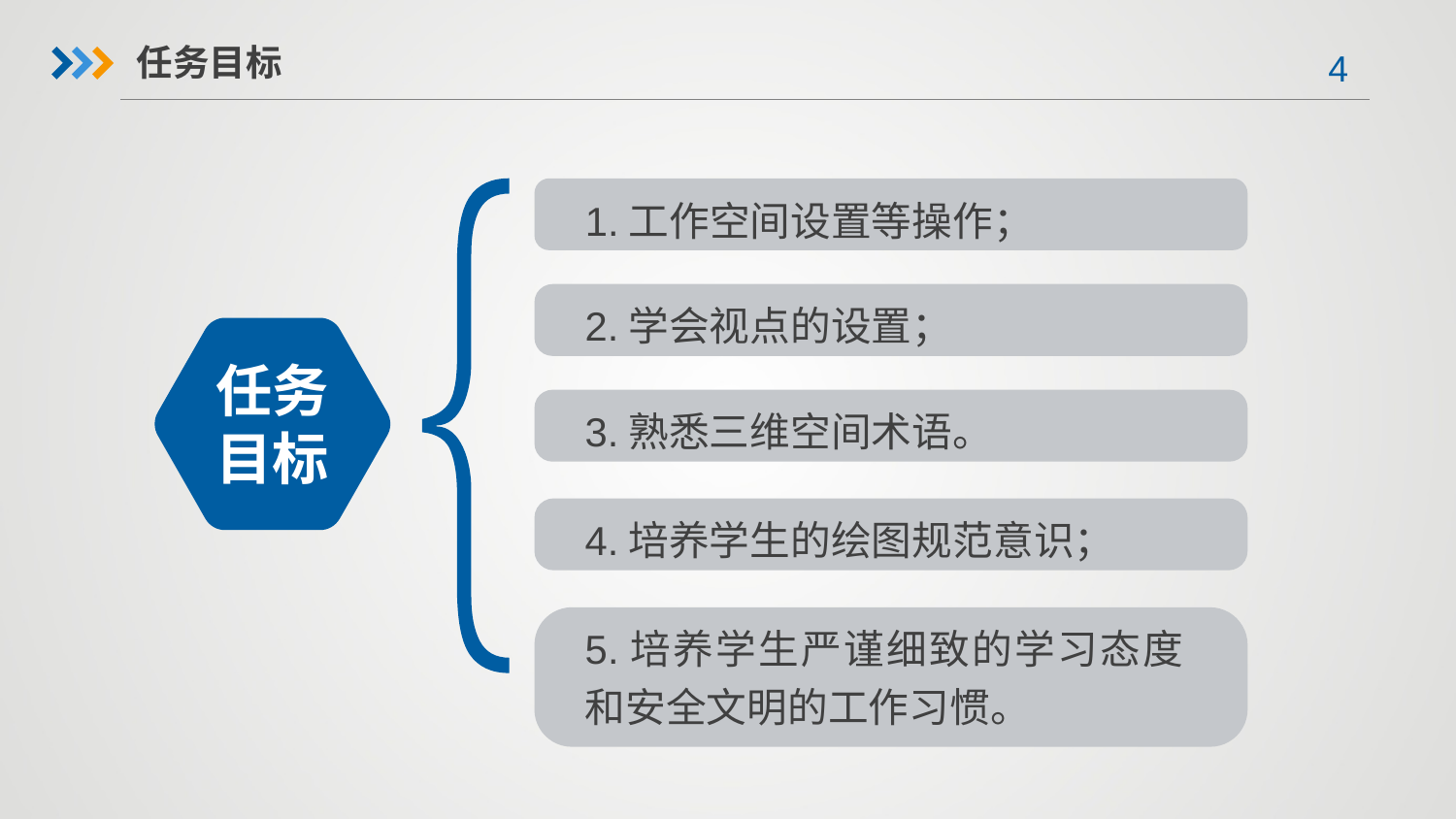

任务目标

1.工作空间设置等操作；

2.学会视点的设置；

任务目标

3.熟悉三维空间术语。

4.培养学生的绘图规范意识；

5.培养学生严谨细致的学习态度和安全文明的工作习惯。